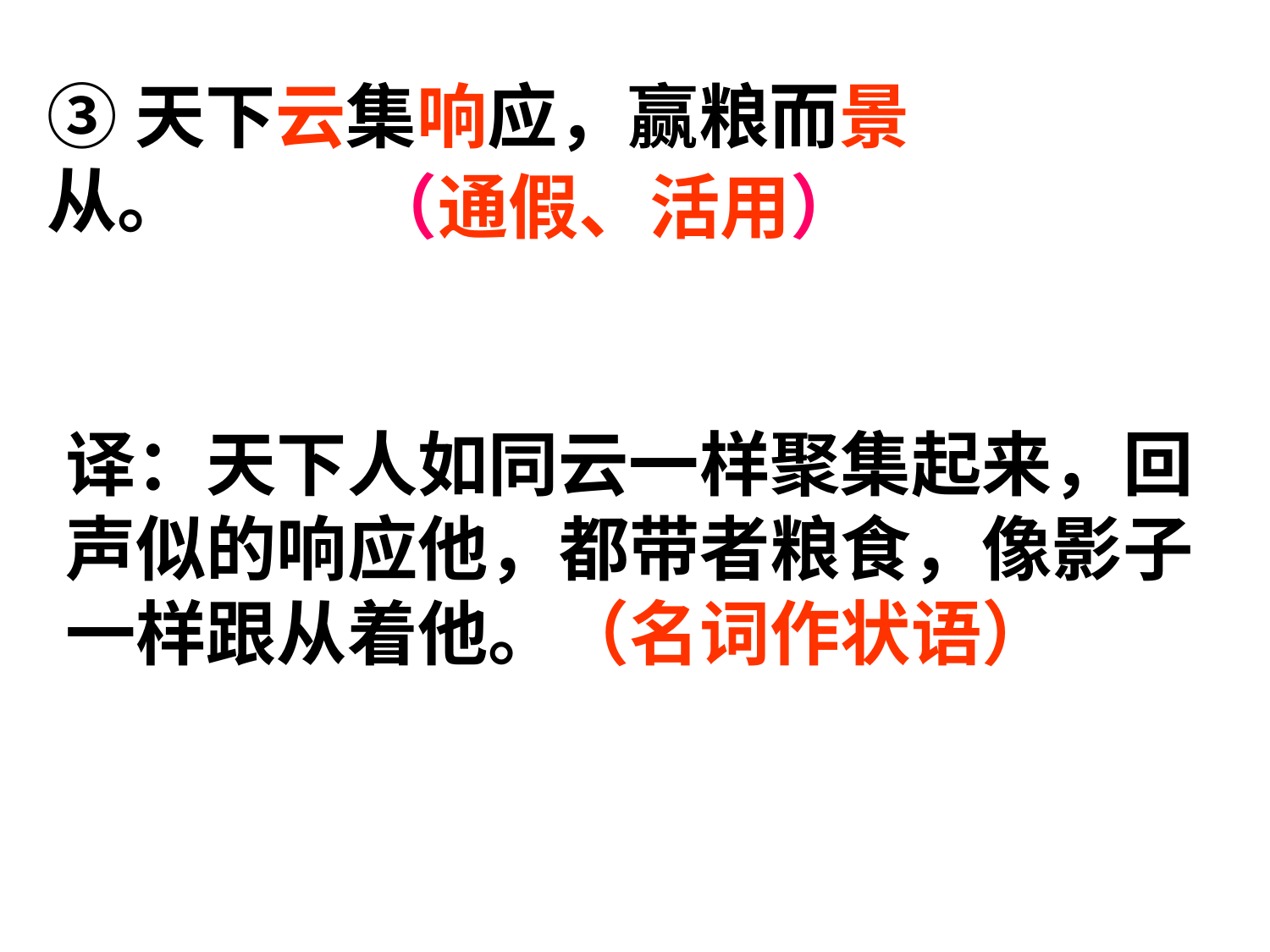

③天下云集响应，赢粮而景从。
（通假、活用）
译：天下人如同云一样聚集起来，回声似的响应他，都带者粮食，像影子一样跟从着他。（名词作状语）